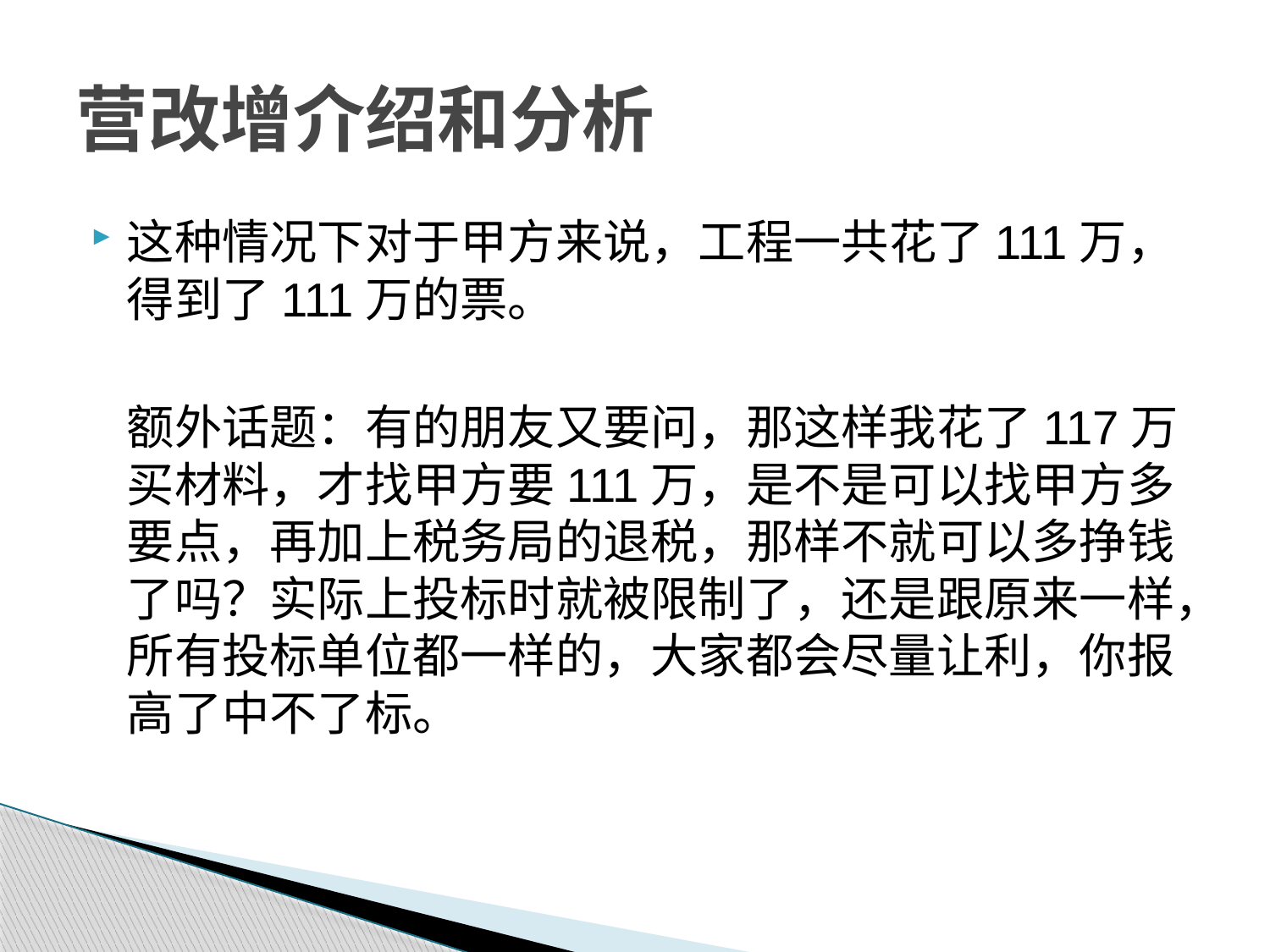

# 营改增介绍和分析
这种情况下对于甲方来说，工程一共花了111万，得到了111万的票。

	额外话题：有的朋友又要问，那这样我花了117万买材料，才找甲方要111万，是不是可以找甲方多要点，再加上税务局的退税，那样不就可以多挣钱了吗？实际上投标时就被限制了，还是跟原来一样，所有投标单位都一样的，大家都会尽量让利，你报高了中不了标。